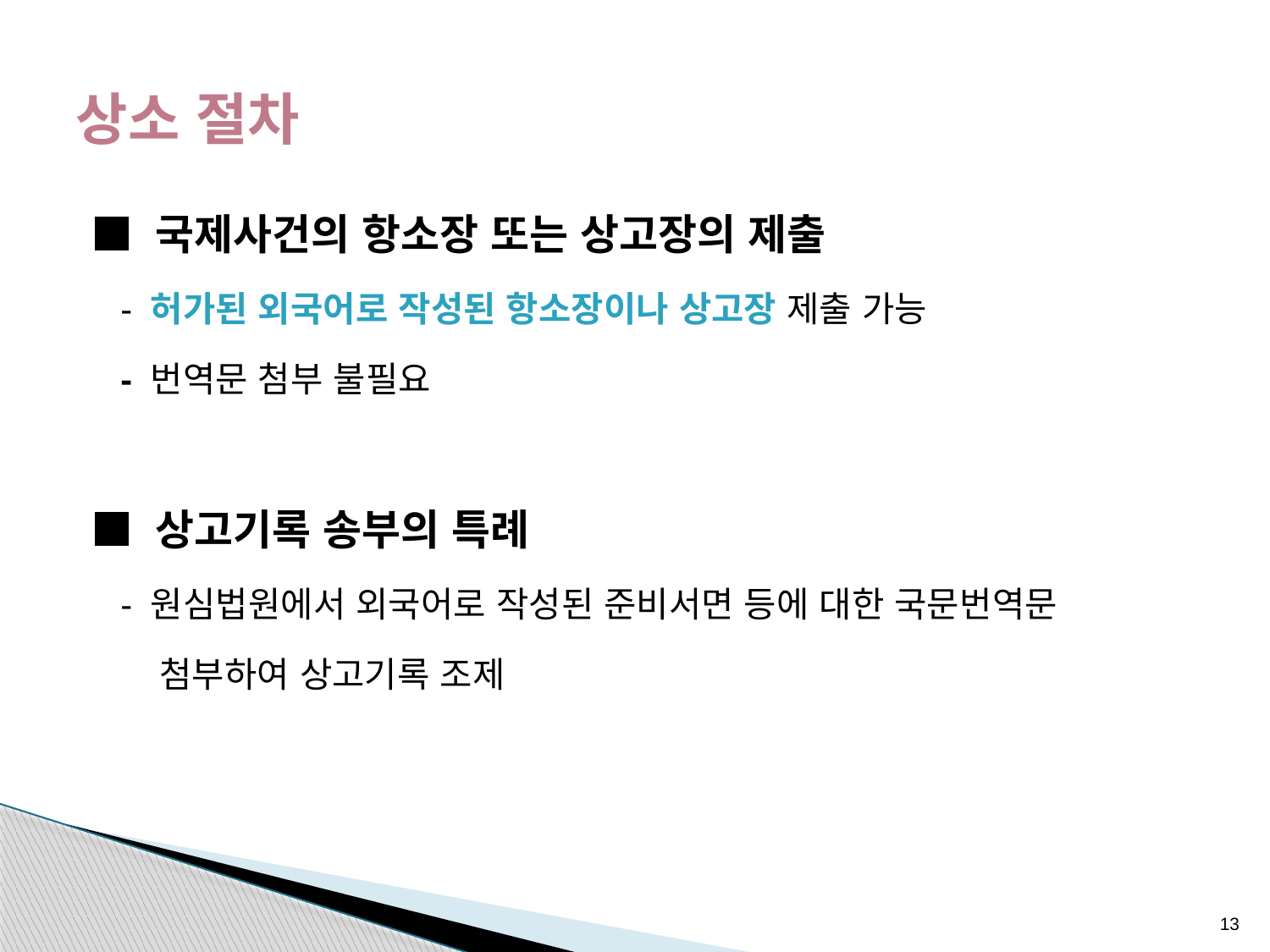

# 상소 절차
■ 국제사건의 항소장 또는 상고장의 제출
   - 허가된 외국어로 작성된 항소장이나 상고장 제출 가능
   - 번역문 첨부 불필요

■ 상고기록 송부의 특례
   - 원심법원에서 외국어로 작성된 준비서면 등에 대한 국문번역문
      첨부하여 상고기록 조제
13